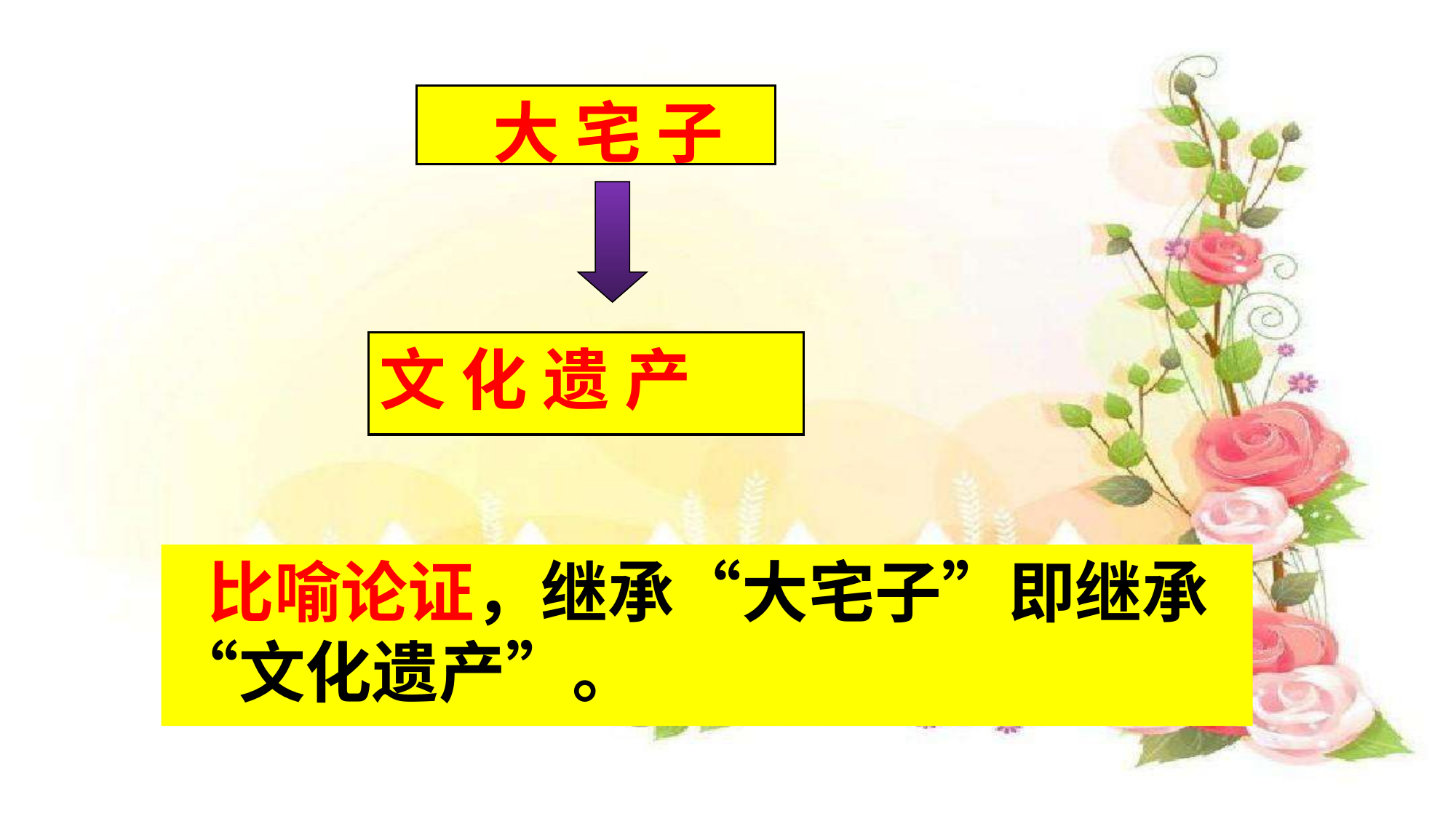

大 宅 子

文 化 遗 产
  比喻论证，继承“大宅子”即继承“文化遗产”。